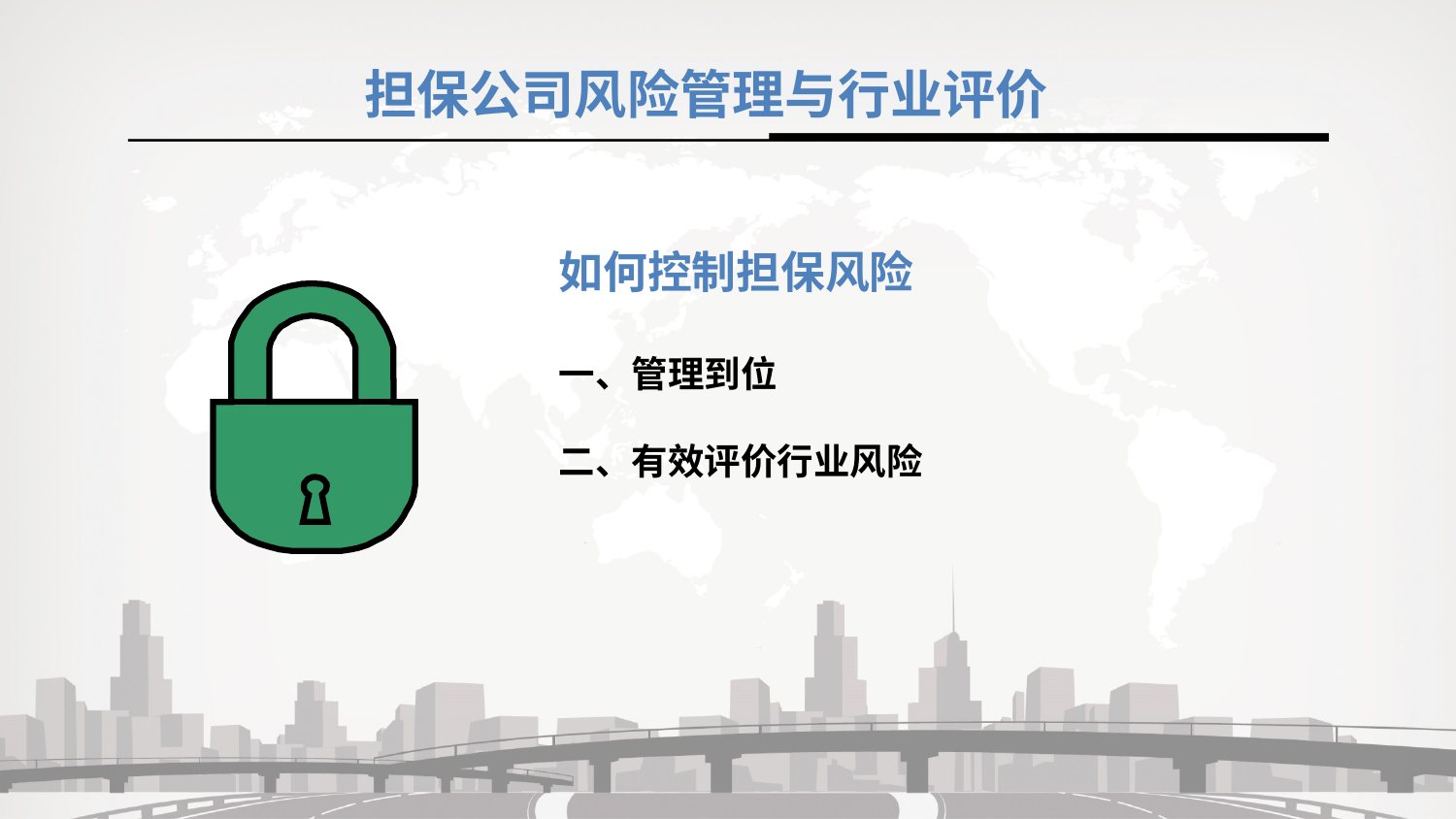

担保公司风险管理与行业评价
如何控制担保风险

一、管理到位

二、有效评价行业风险